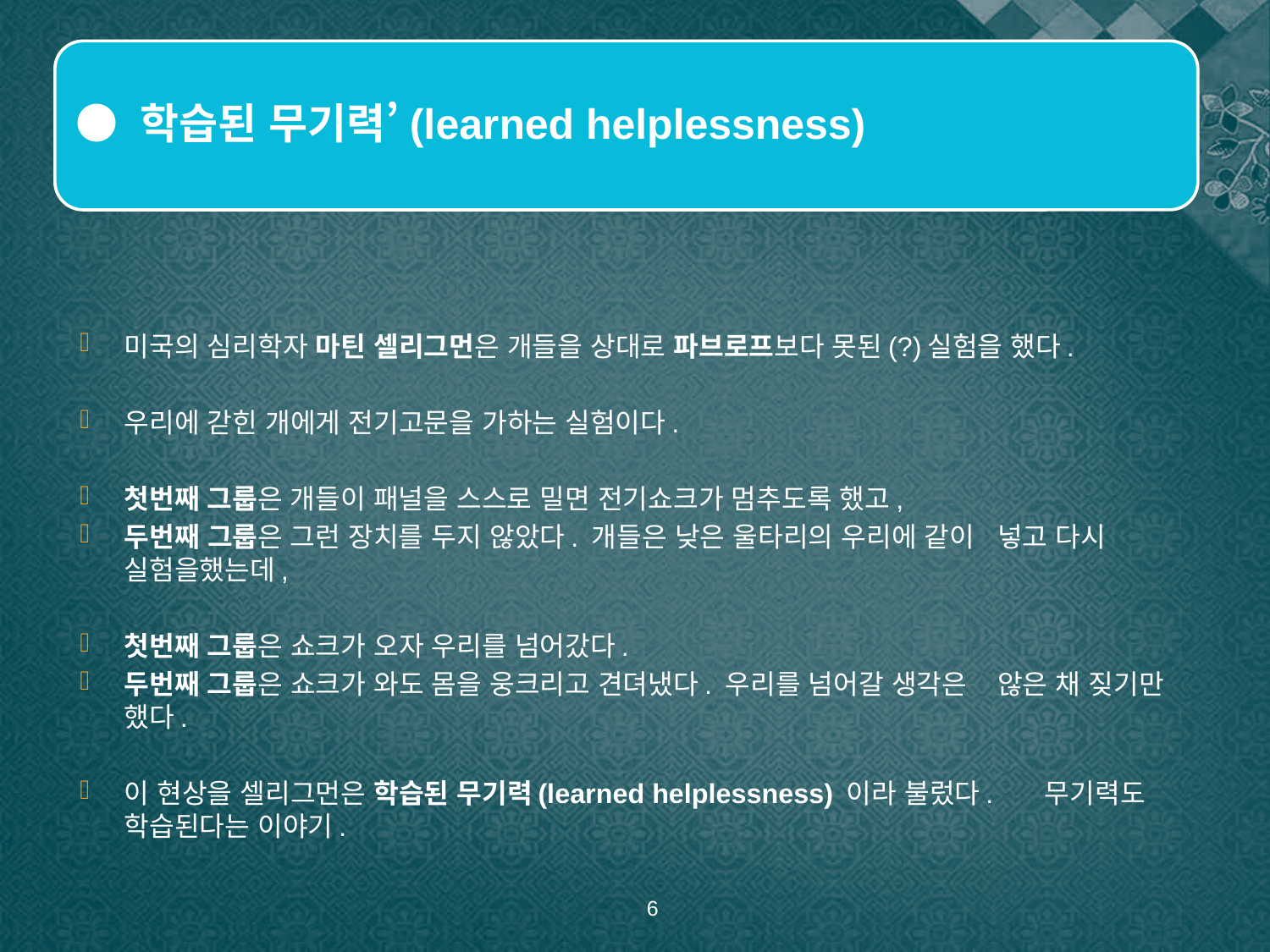

● 학습된 무기력’(learned helplessness)
#

미국의 심리학자 마틴 셀리그먼은 개들을 상대로 파브로프보다 못된(?)실험을 했다.

우리에 갇힌 개에게 전기고문을 가하는 실험이다.

첫번째 그룹은 개들이 패널을 스스로 밀면 전기쇼크가 멈추도록 했고,
두번째 그룹은 그런 장치를 두지 않았다. 개들은 낮은 울타리의 우리에 같이   넣고 다시 실험을했는데,

첫번째 그룹은 쇼크가 오자 우리를 넘어갔다.
두번째 그룹은 쇼크가 와도 몸을 웅크리고 견뎌냈다. 우리를 넘어갈 생각은    않은 채 짖기만 했다.

이 현상을 셀리그먼은 학습된 무기력(learned helplessness) 이라 불렀다.      무기력도 학습된다는 이야기.

6